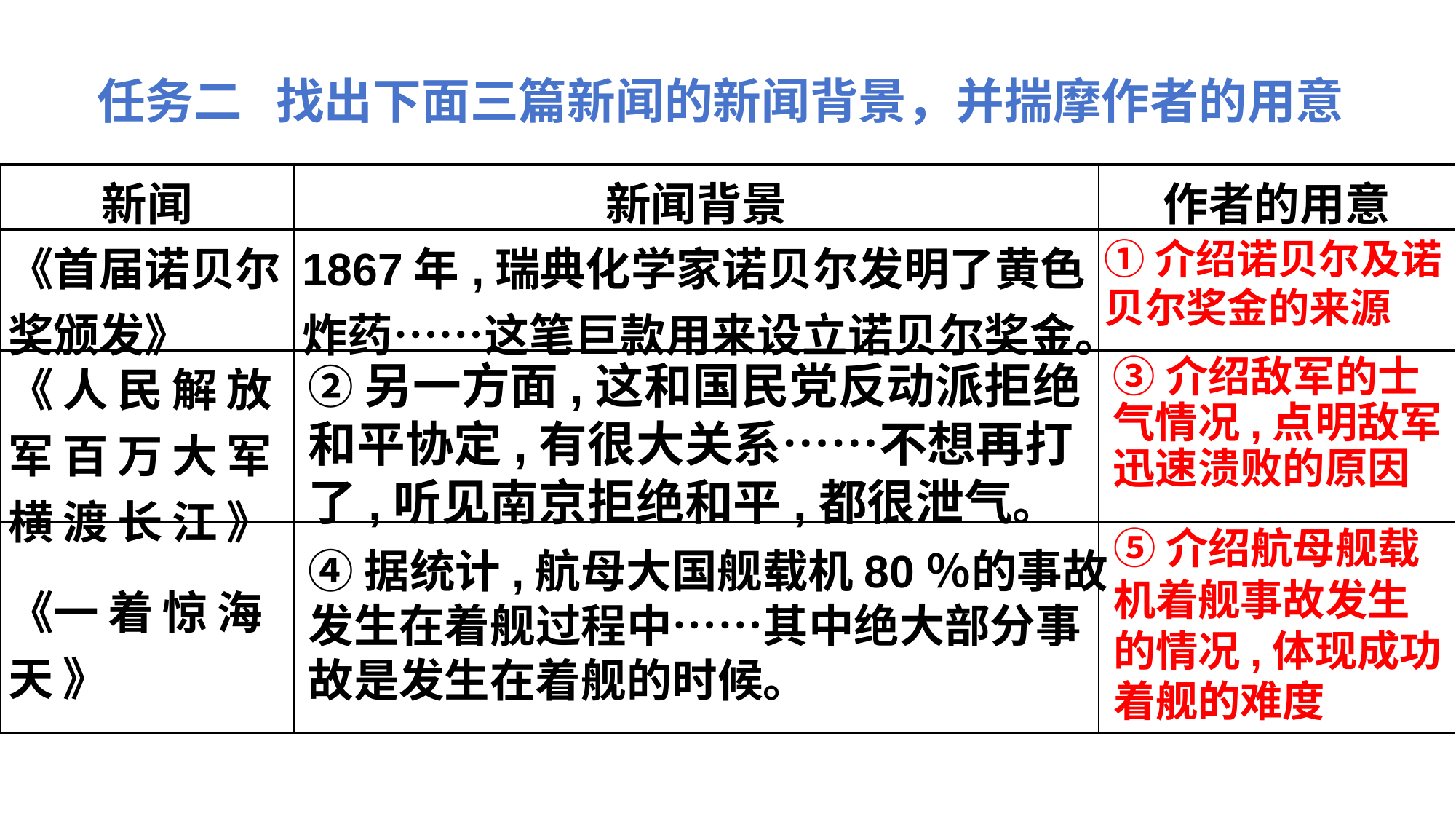

任务二   找出下面三篇新闻的新闻背景，并揣摩作者的用意
| 新闻 | 新闻背景 | 作者的用意 |
| --- | --- | --- |
| 《首届诺贝尔奖颁发》 | 1867年,瑞典化学家诺贝尔发明了黄色炸药……这笔巨款用来设立诺贝尔奖金。 |  |
| 《人民解放军百万大军横渡长江》 |  |  |
| 《一着惊海天》 |  |  |
①介绍诺贝尔及诺贝尔奖金的来源
②另一方面,这和国民党反动派拒绝和平协定,有很大关系……不想再打了,听见南京拒绝和平,都很泄气。
③介绍敌军的士气情况,点明敌军迅速溃败的原因
⑤介绍航母舰载机着舰事故发生的情况,体现成功着舰的难度
④据统计,航母大国舰载机80％的事故发生在着舰过程中……其中绝大部分事故是发生在着舰的时候。